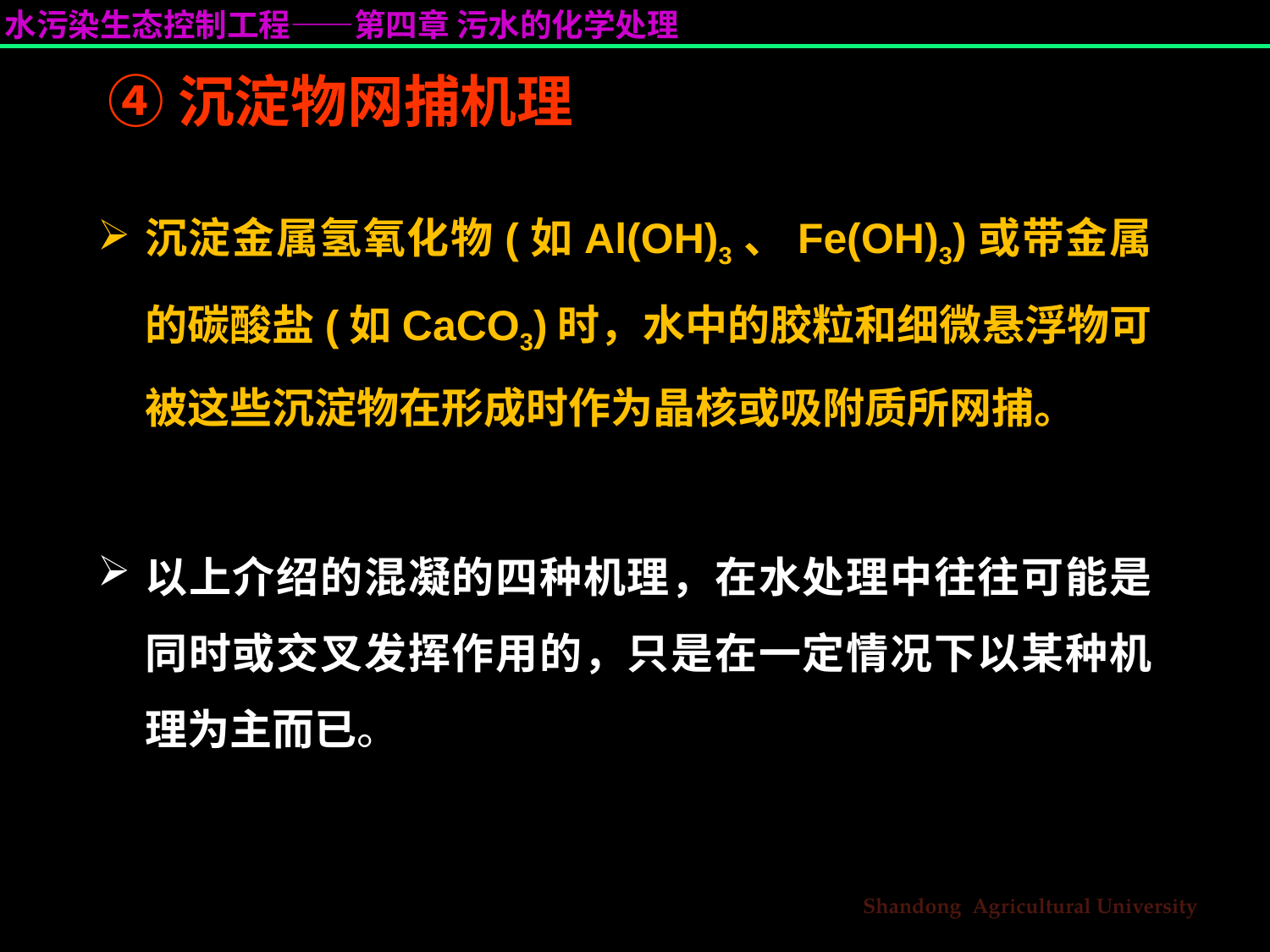

# ④沉淀物网捕机理
沉淀金属氢氧化物(如Al(OH)3、Fe(OH)3)或带金属的碳酸盐(如CaCO3)时，水中的胶粒和细微悬浮物可被这些沉淀物在形成时作为晶核或吸附质所网捕。

以上介绍的混凝的四种机理，在水处理中往往可能是同时或交叉发挥作用的，只是在一定情况下以某种机理为主而已。